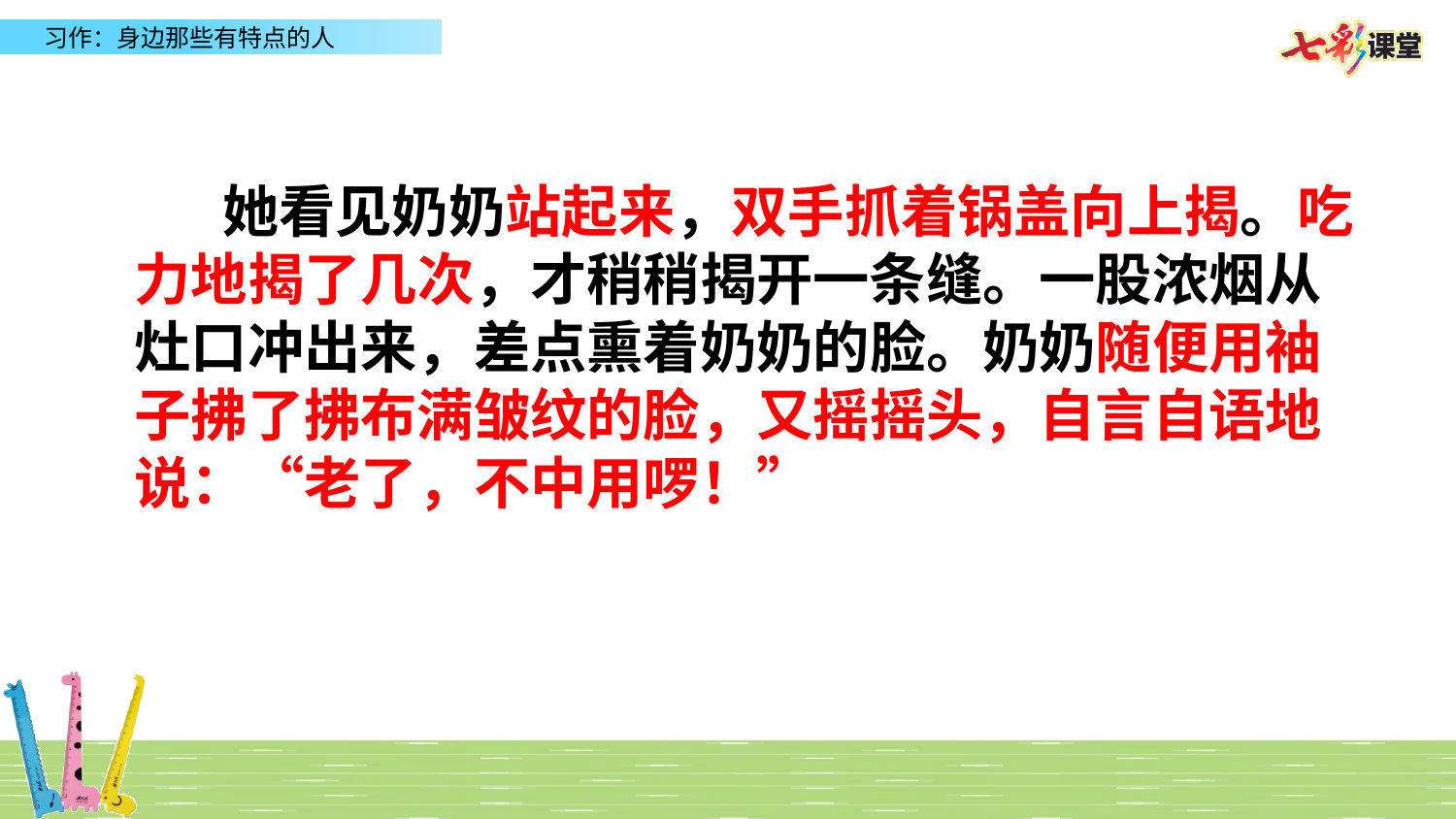

她看见奶奶站起来，双手抓着锅盖向上揭。吃力地揭了几次，才稍稍揭开一条缝。一股浓烟从灶口冲出来，差点熏着奶奶的脸。奶奶随便用袖子拂了拂布满皱纹的脸，又摇摇头，自言自语地说：“老了，不中用啰！”